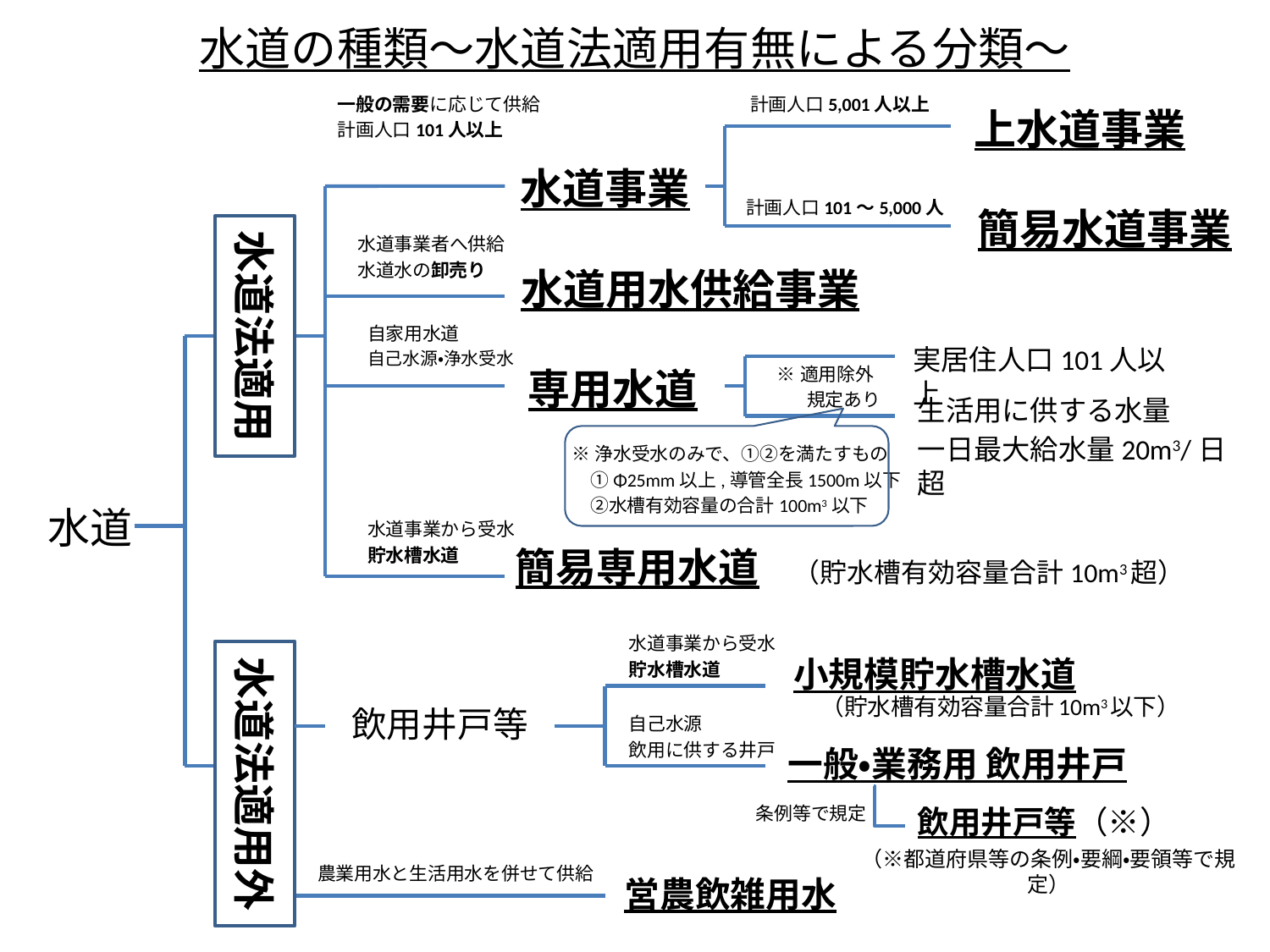

# 水道の種類～水道法適用有無による分類～
一般の需要に応じて供給
計画人口101人以上

計画人口5,001人以上

上水道事業
水道事業
計画人口101～5,000人

簡易水道事業
水道法適用
水道事業者へ供給
水道水の卸売り

水道用水供給事業
自家用水道
自己水源・浄水受水
実居住人口101人以上
専用水道
※適用除外
　　規定あり
生活用に供する水量
一日最大給水量20m3/日超

※浄水受水のみで、①②を満たすもの
　①Φ25mm以上,導管全長1500m以下
　②水槽有効容量の合計100m3以下

水道
水道事業から受水
貯水槽水道

簡易専用水道　（貯水槽有効容量合計10m3超）
水道事業から受水
貯水槽水道

水道法適用外
小規模貯水槽水道
（貯水槽有効容量合計10m3以下）
飲用井戸等
自己水源
飲用に供する井戸

一般・業務用 飲用井戸
条例等で規定

飲用井戸等（※）
（※都道府県等の条例・要綱・要領等で規定）

農業用水と生活用水を併せて供給
営農飲雑用水